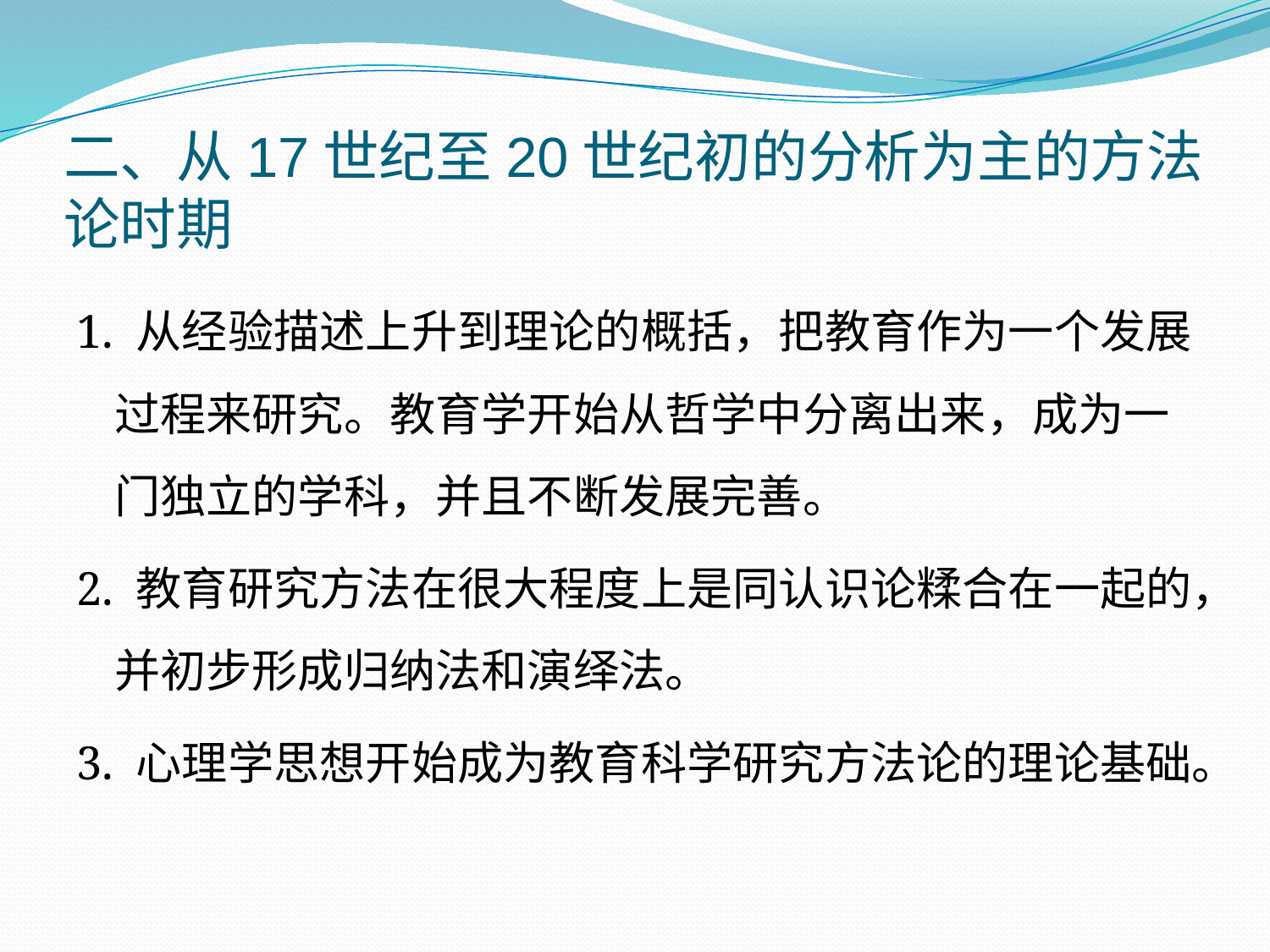

# 二、从17世纪至20世纪初的分析为主的方法论时期
1. 从经验描述上升到理论的概括，把教育作为一个发展过程来研究。教育学开始从哲学中分离出来，成为一门独立的学科，并且不断发展完善。
2. 教育研究方法在很大程度上是同认识论糅合在一起的，并初步形成归纳法和演绎法。
3. 心理学思想开始成为教育科学研究方法论的理论基础。